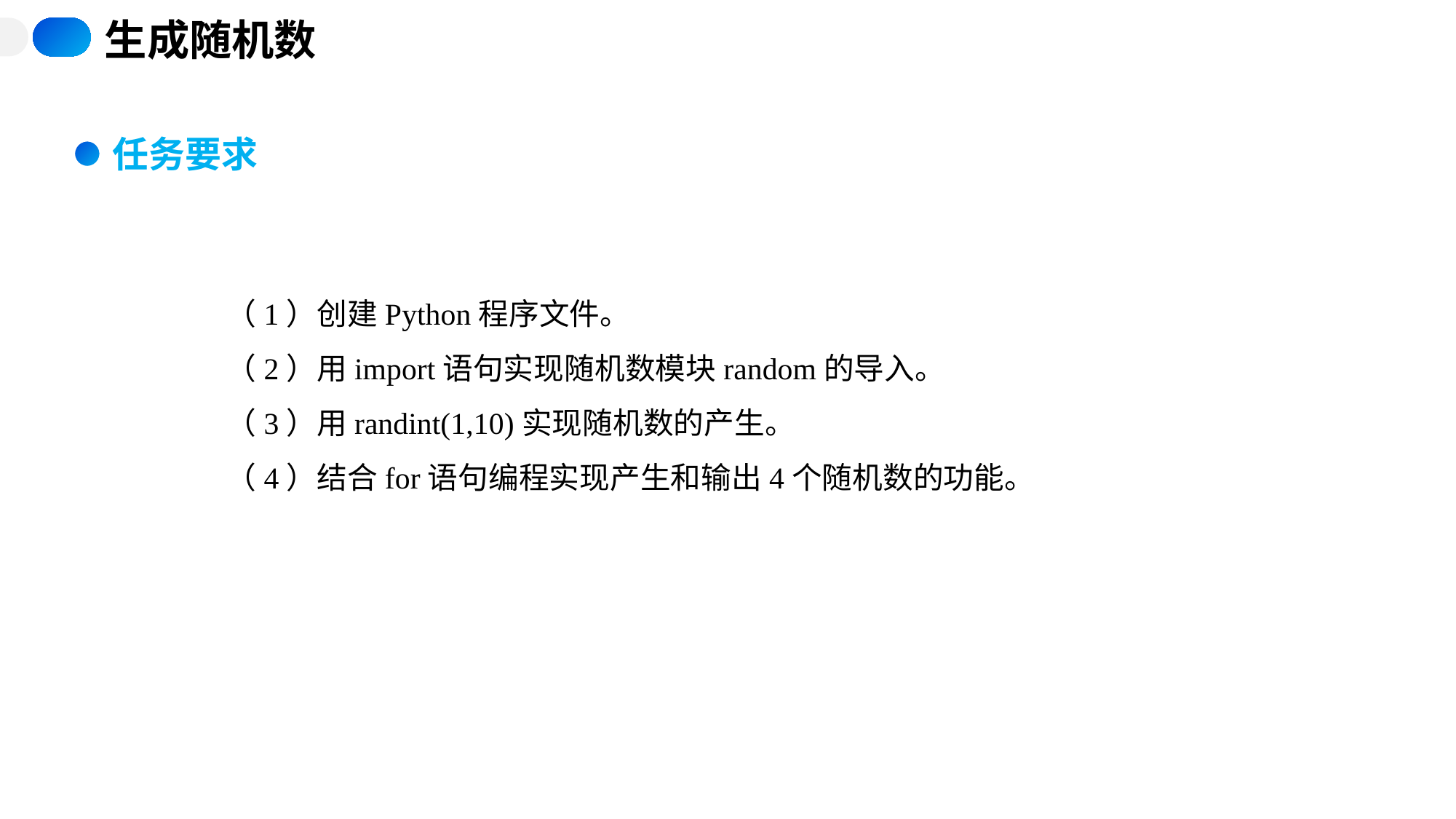

生成随机数
任务要求

（1）创建Python程序文件。
（2）用import语句实现随机数模块random的导入。
（3）用randint(1,10)实现随机数的产生。
（4）结合for语句编程实现产生和输出4个随机数的功能。